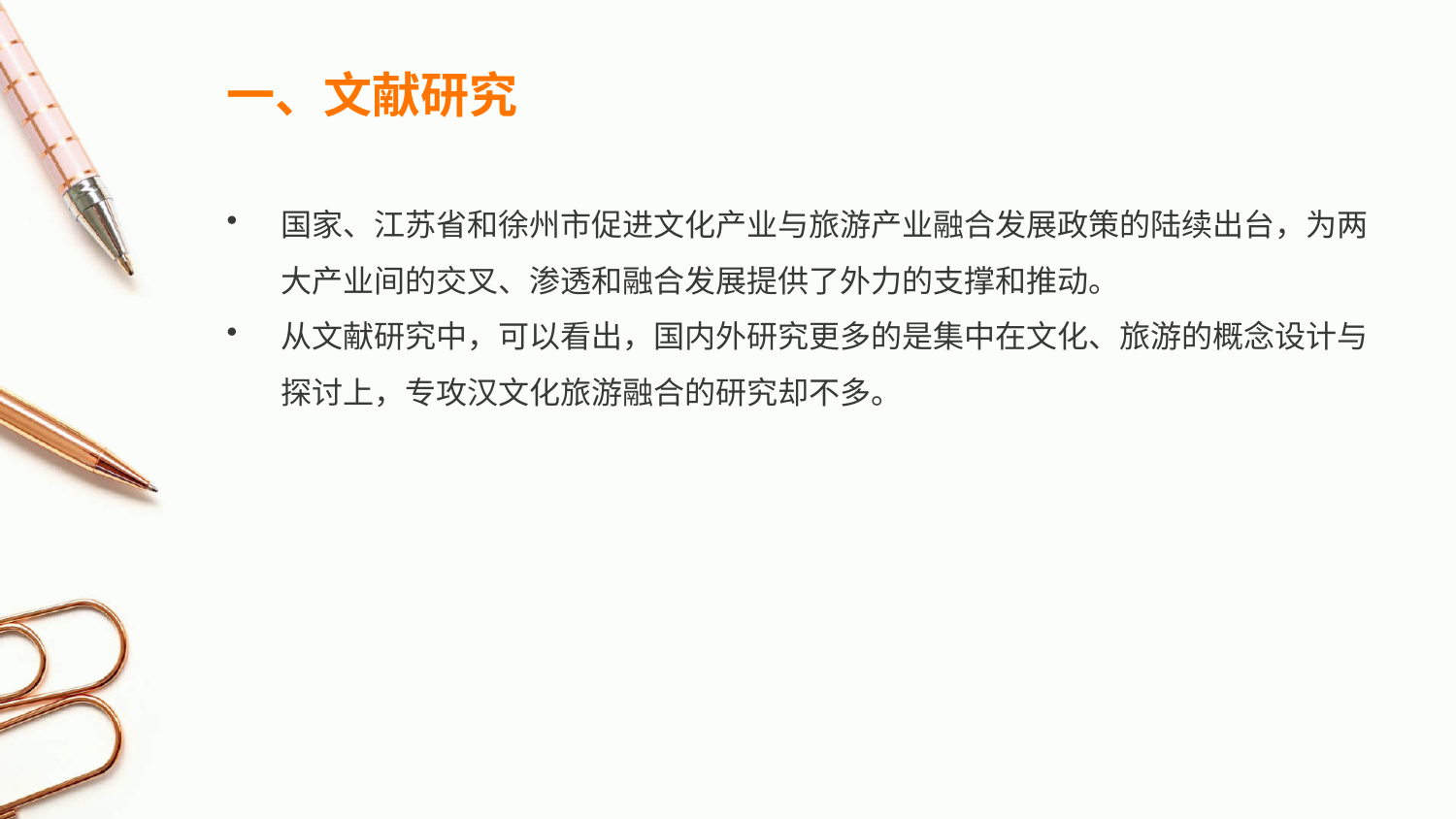

一、文献研究
国家、江苏省和徐州市促进文化产业与旅游产业融合发展政策的陆续出台，为两大产业间的交叉、渗透和融合发展提供了外力的支撑和推动。
从文献研究中，可以看出，国内外研究更多的是集中在文化、旅游的概念设计与探讨上，专攻汉文化旅游融合的研究却不多。